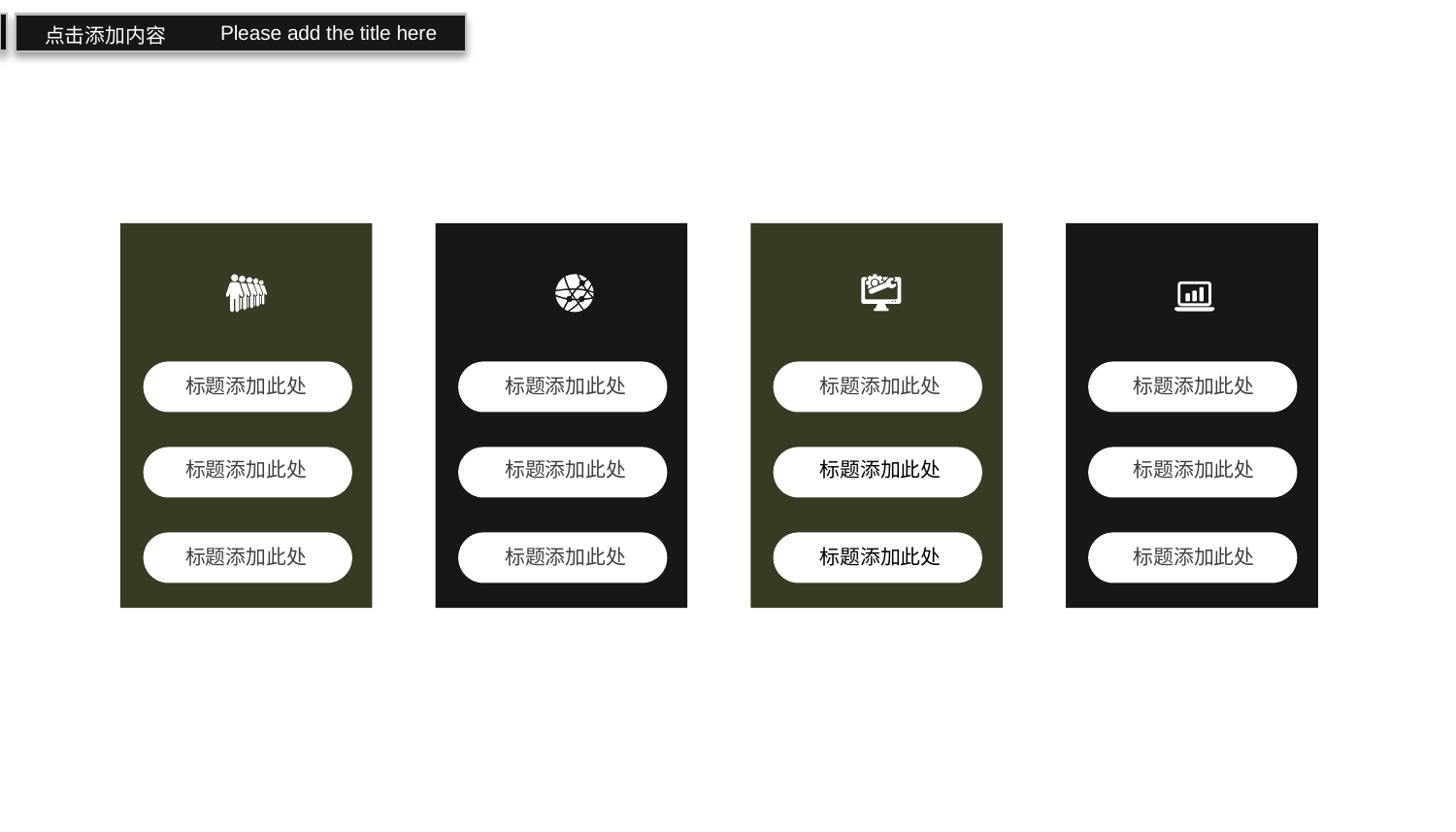

Please add the title here

点击添加内容

标题添加此处

标题添加此处

标题添加此处

标题添加此处

标题添加此处

标题添加此处

标题添加此处

标题添加此处

标题添加此处

标题添加此处

标题添加此处

标题添加此处